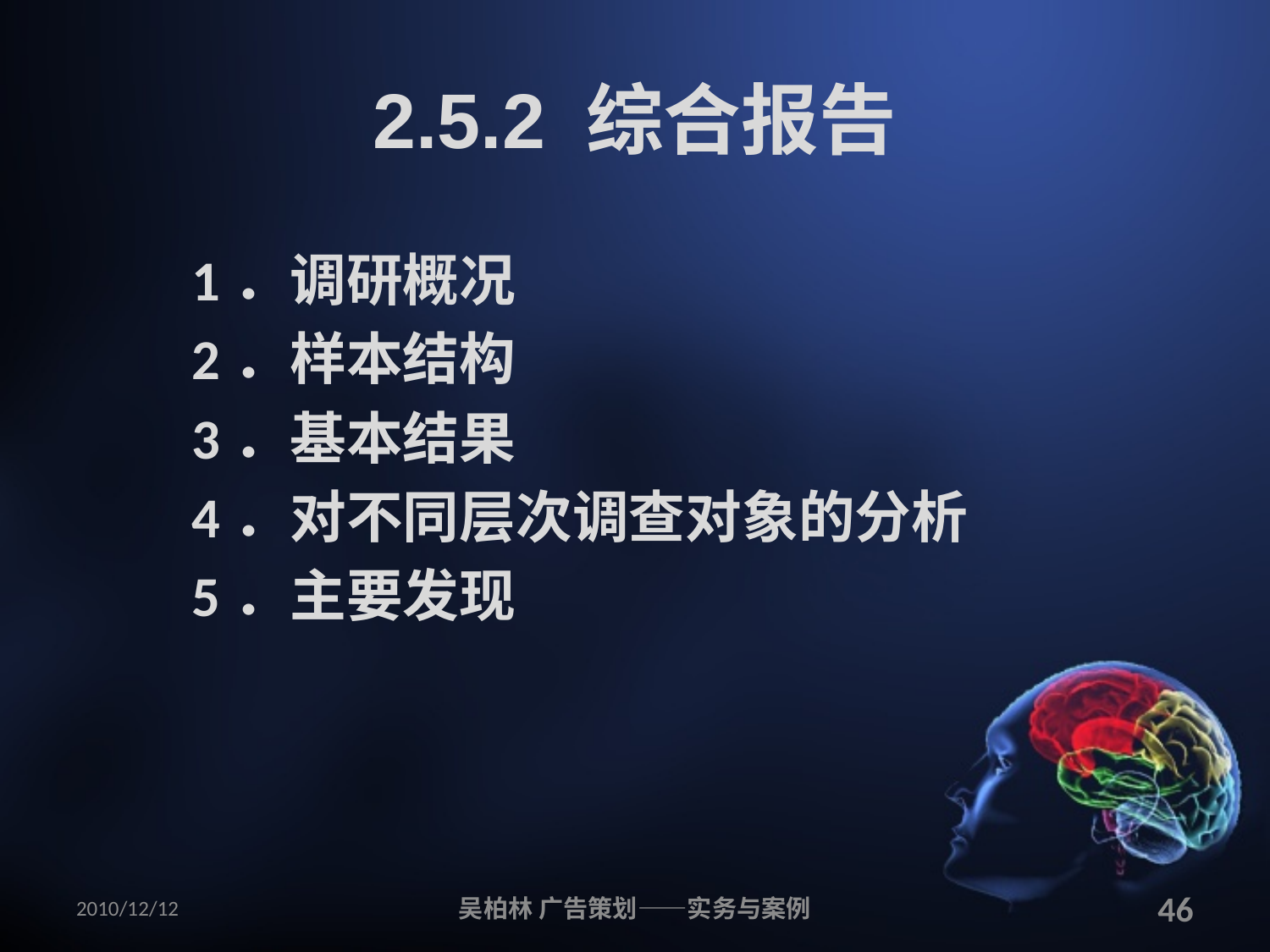

# 2.5.2 综合报告
1．调研概况
2．样本结构
3．基本结果
4．对不同层次调查对象的分析
5．主要发现
2010/12/12
吴柏林 广告策划——实务与案例
46